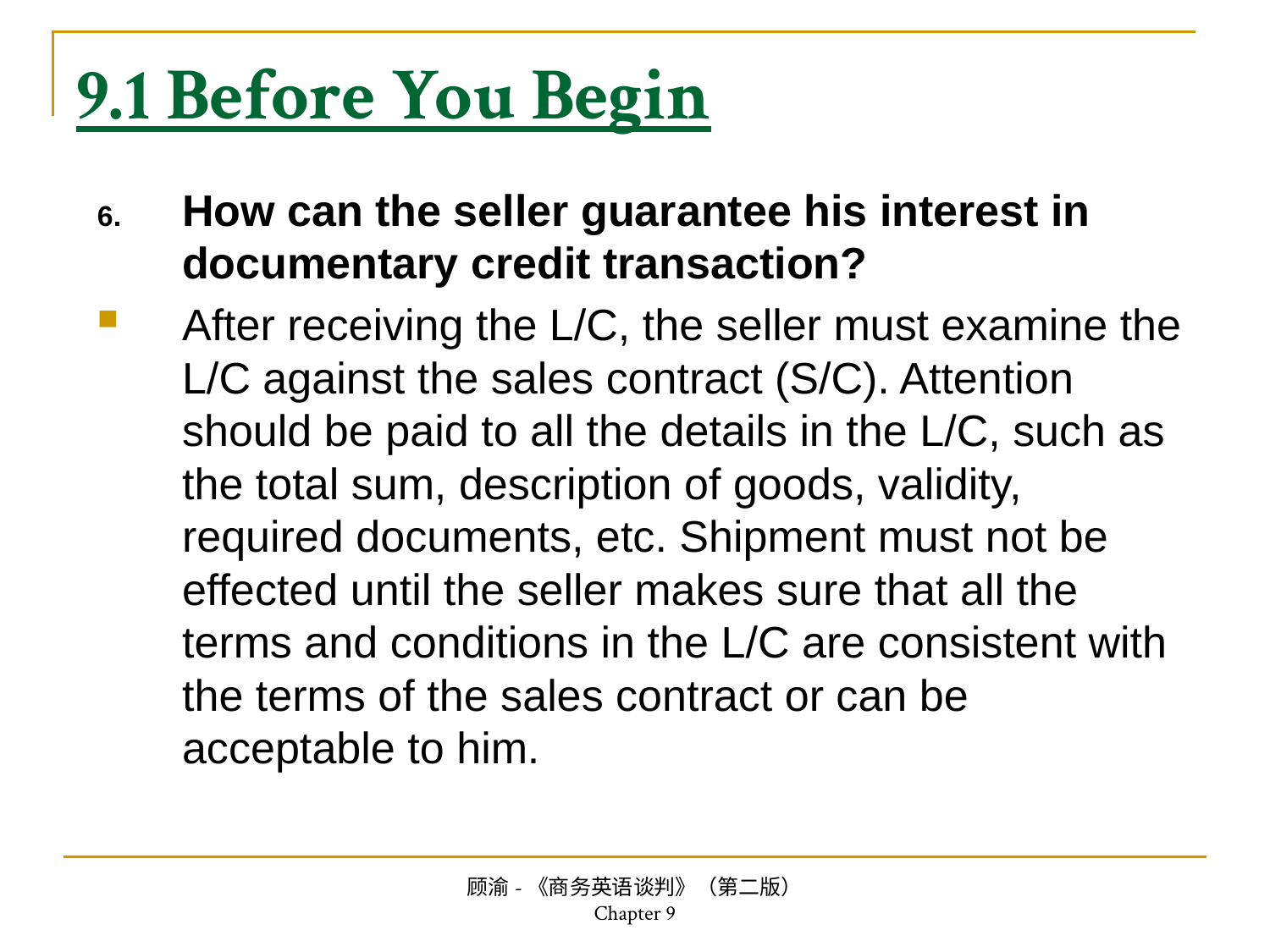

# 9.1 Before You Begin
How can the seller guarantee his interest in documentary credit transaction?
After receiving the L/C, the seller must examine the L/C against the sales contract (S/C). Attention should be paid to all the details in the L/C, such as the total sum, description of goods, validity, required documents, etc. Shipment must not be effected until the seller makes sure that all the terms and conditions in the L/C are consistent with the terms of the sales contract or can be acceptable to him.

11
顾渝-《商务英语谈判》（第二版） Chapter 9